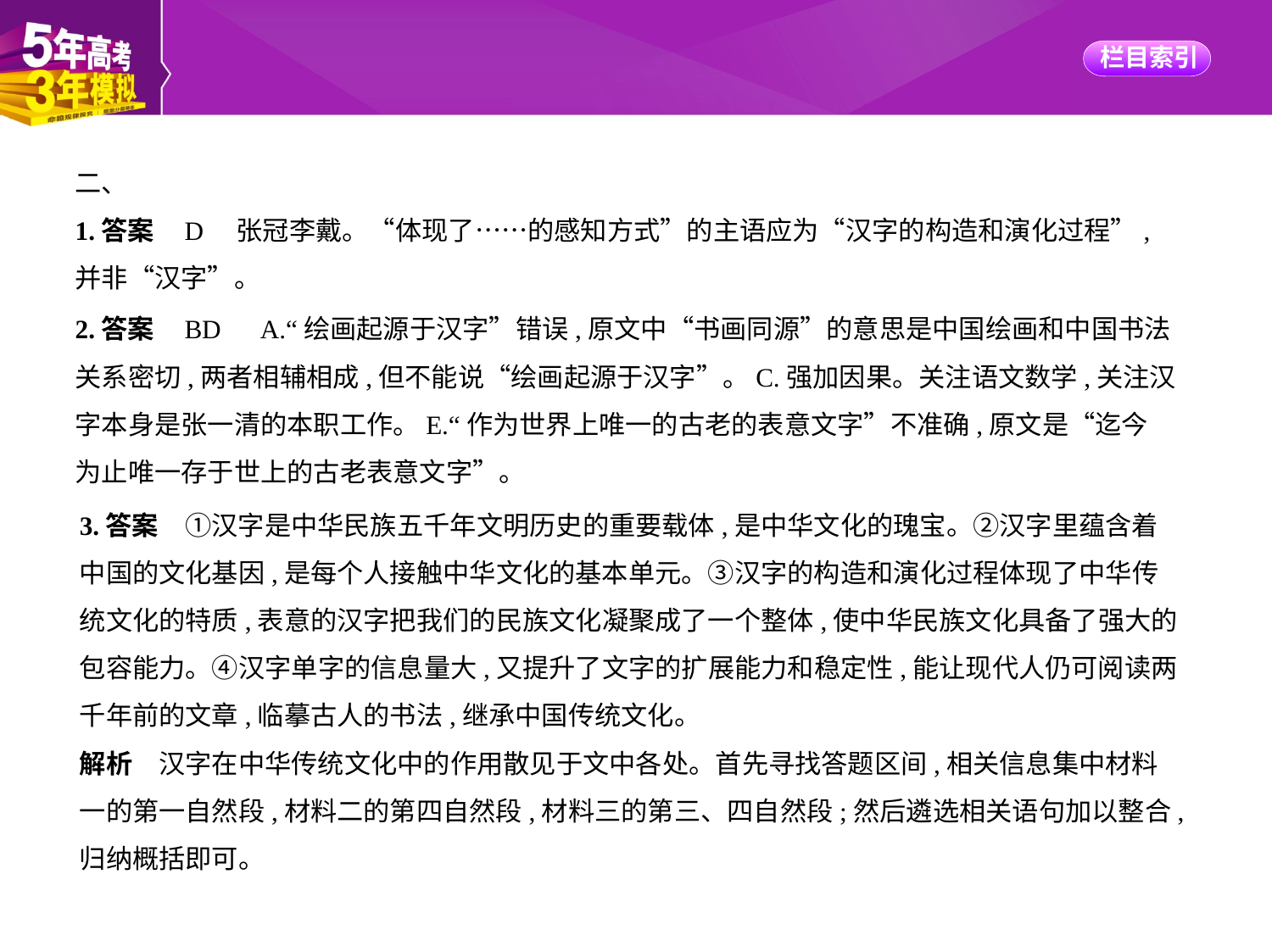

二、
1.答案    D　张冠李戴。“体现了……的感知方式”的主语应为“汉字的构造和演化过程”,
并非“汉字”。
2.答案    BD　A.“绘画起源于汉字”错误,原文中“书画同源”的意思是中国绘画和中国书法
关系密切,两者相辅相成,但不能说“绘画起源于汉字”。C.强加因果。关注语文数学,关注汉
字本身是张一清的本职工作。E.“作为世界上唯一的古老的表意文字”不准确,原文是“迄今
为止唯一存于世上的古老表意文字”。
3.答案　①汉字是中华民族五千年文明历史的重要载体,是中华文化的瑰宝。②汉字里蕴含着
中国的文化基因,是每个人接触中华文化的基本单元。③汉字的构造和演化过程体现了中华传
统文化的特质,表意的汉字把我们的民族文化凝聚成了一个整体,使中华民族文化具备了强大的
包容能力。④汉字单字的信息量大,又提升了文字的扩展能力和稳定性,能让现代人仍可阅读两
千年前的文章,临摹古人的书法,继承中国传统文化。
解析　汉字在中华传统文化中的作用散见于文中各处。首先寻找答题区间,相关信息集中材料
一的第一自然段,材料二的第四自然段,材料三的第三、四自然段;然后遴选相关语句加以整合,
归纳概括即可。